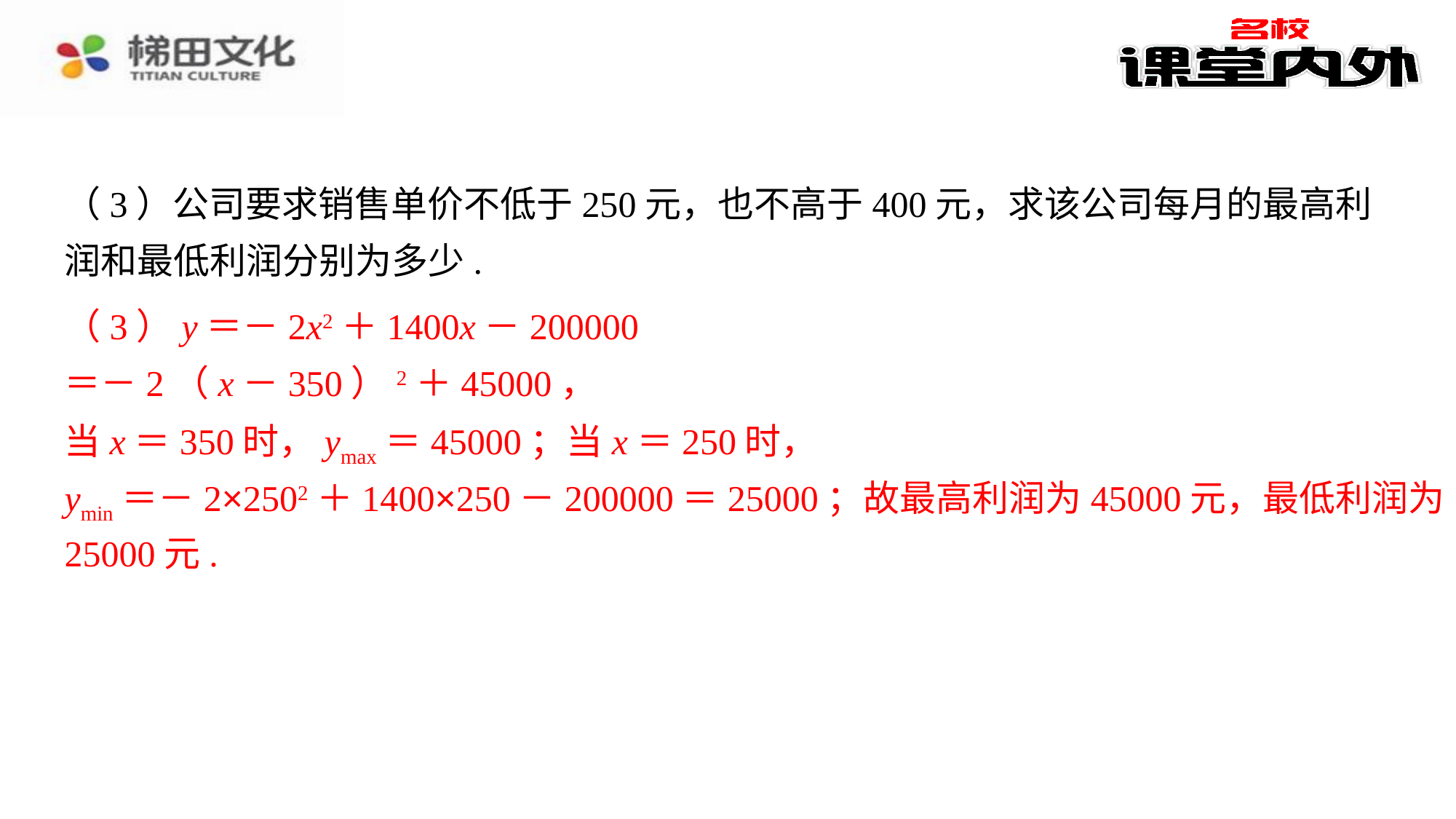

（3）公司要求销售单价不低于250元，也不高于400元，求该公司每月的最高利润和最低利润分别为多少.
解：（1）由题意，得w＝（x－200）y＝（x－200）（－2x＋1000）＝－2x2＋1400x－200000.⁠
（2）合w＝－2x2＋1400x－200000＝40000，⁠
解得x＝300或x＝400，⁠
故要使每月的利润为40000元，销售单价应定为300或400元.⁠
（3）y＝－2x2＋1400x－200000
（3）y＝－2x2＋1400x－200000⁠
＝－2（x－350）2＋45000，⁠
当x＝350时，ymax＝45000；当x＝250时，⁠
ymin＝－2×2502＋1400×250－200000＝25000；故最高利润为45000元，最低利润为25000元.⁠
＝－2（x－350）2＋45000，
当x＝350时，ymax＝45000；当x＝250时，
ymin＝－2×2502＋1400×250－200000＝25000；故最高利润为45000元，最低利润为
25000元.